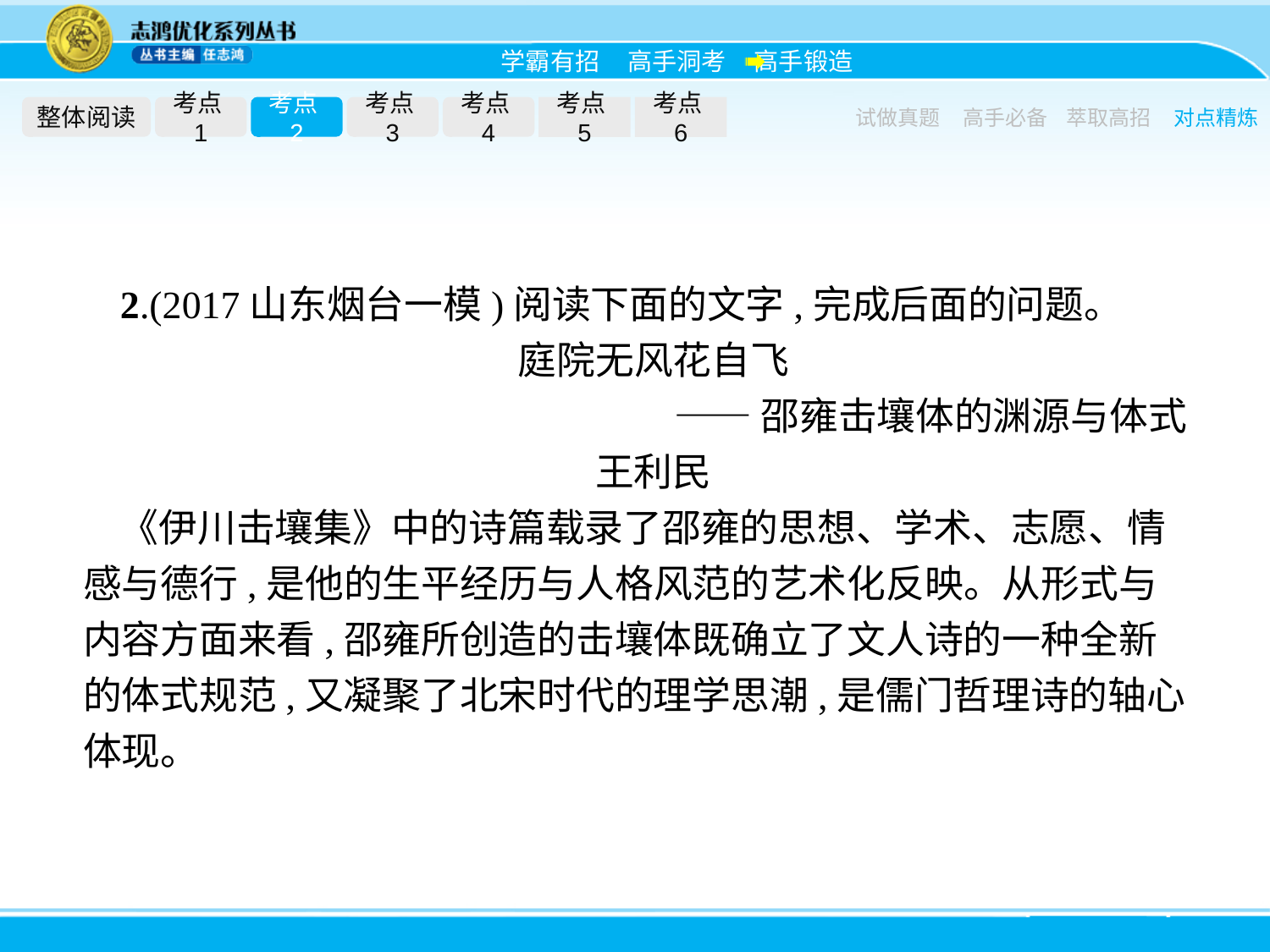

整体阅读
考点1
考点2
考点3
考点4
考点5
考点6
试做真题
高手必备
萃取高招
对点精炼
2.(2017山东烟台一模)阅读下面的文字,完成后面的问题。
庭院无风花自飞
——邵雍击壤体的渊源与体式
王利民
《伊川击壤集》中的诗篇载录了邵雍的思想、学术、志愿、情感与德行,是他的生平经历与人格风范的艺术化反映。从形式与内容方面来看,邵雍所创造的击壤体既确立了文人诗的一种全新的体式规范,又凝聚了北宋时代的理学思潮,是儒门哲理诗的轴心体现。